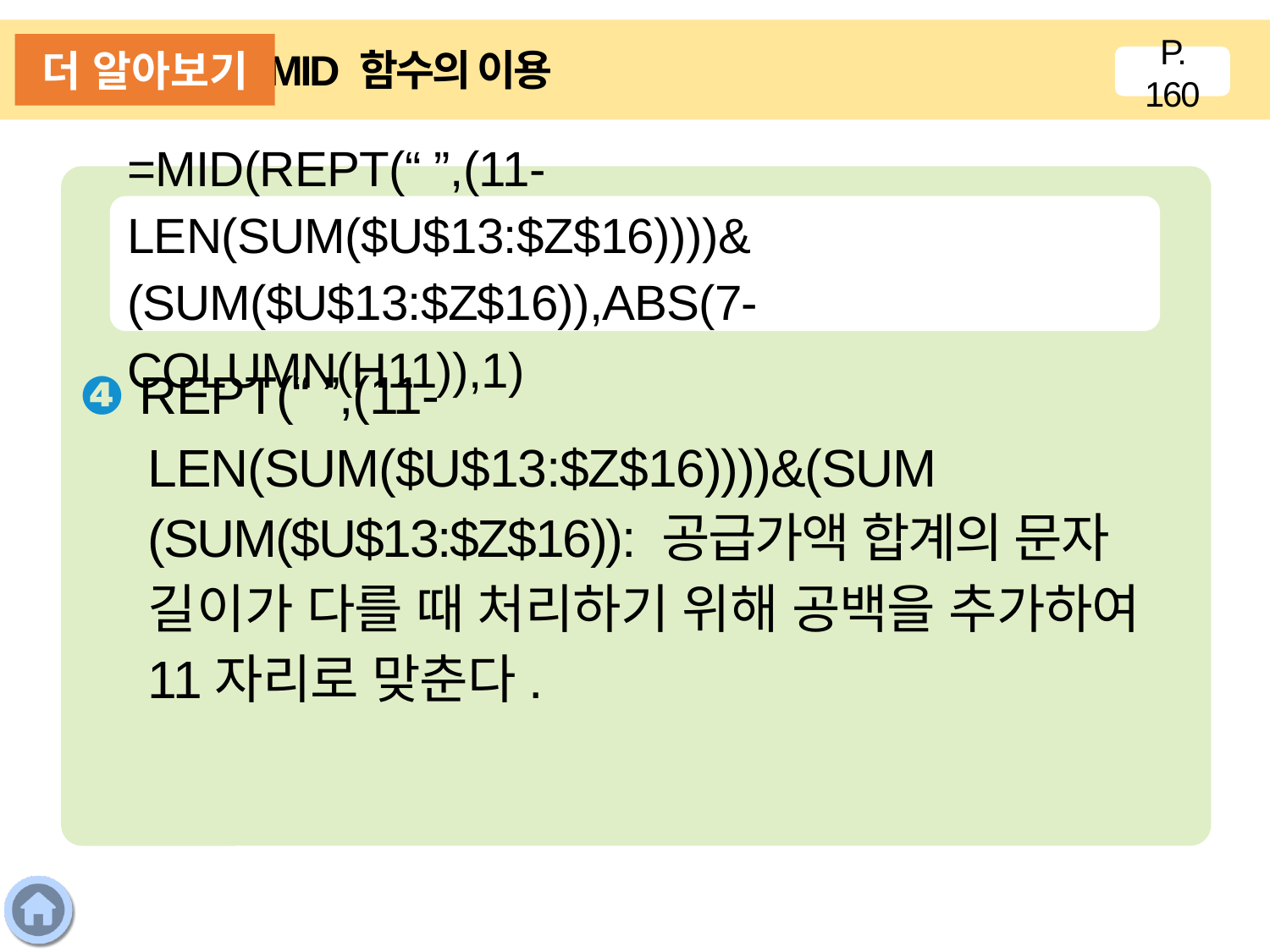

더 알아보기
MID 함수의 이용
P. 160

❹ REPT(“ ”,(11-LEN(SUM($U$13:$Z$16))))&(SUM
(SUM($U$13:$Z$16)): 공급가액 합계의 문자 길이가 다를 때 처리하기 위해 공백을 추가하여 11자리로 맞춘다.

=MID(REPT(“ ”,(11-LEN(SUM($U$13:$Z$16))))&
(SUM($U$13:$Z$16)),ABS(7-COLUMN(H11)),1)